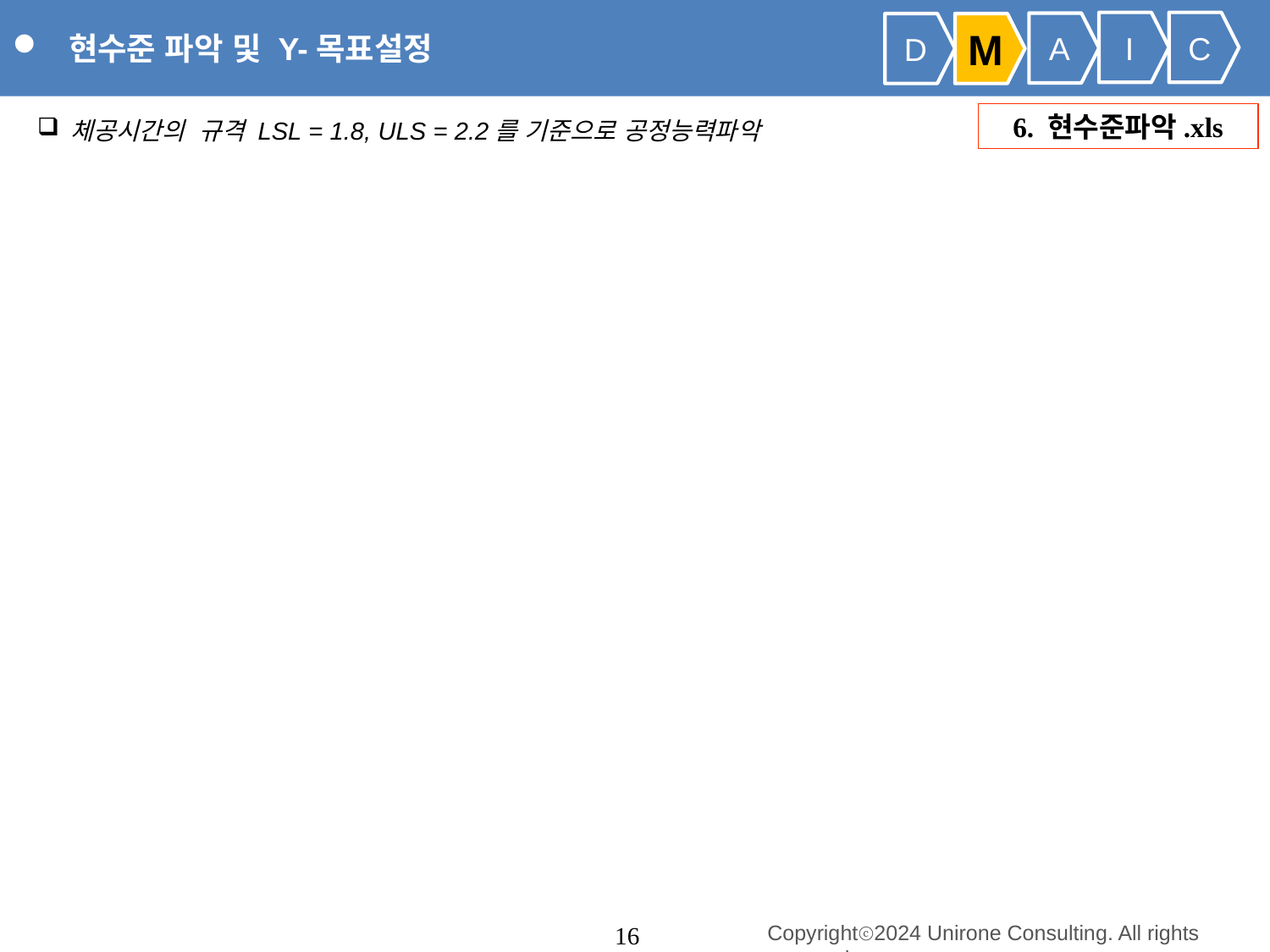

현수준 파악 및 Y-목표설정
I
C
A
D
M
 체공시간의  규격 LSL = 1.8, ULS = 2.2를 기준으로 공정능력파악
6. 현수준파악.xls